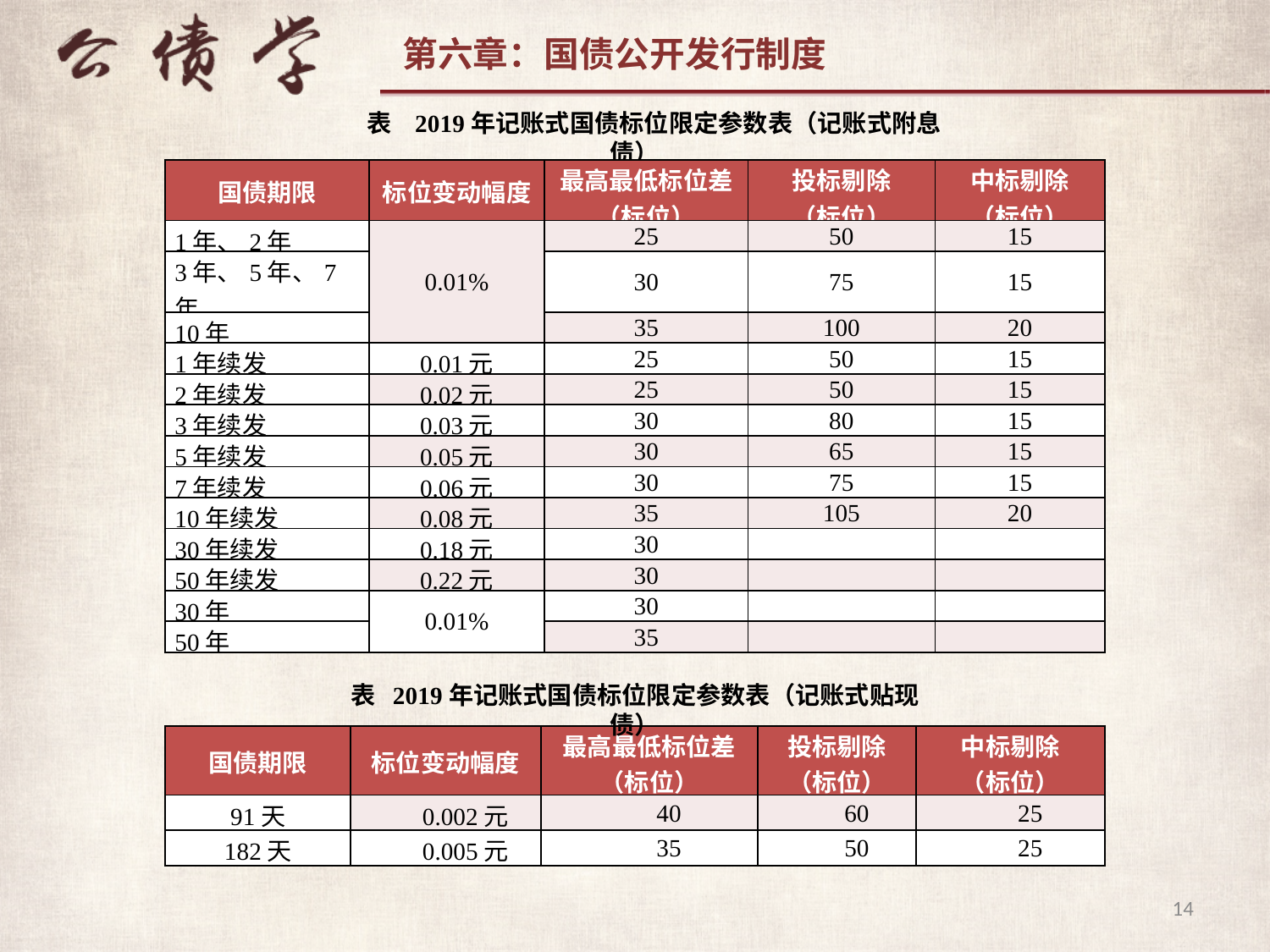

表   2019年记账式国债标位限定参数表（记账式附息债）
| 国债期限 | 标位变动幅度 | 最高最低标位差（标位） | 投标剔除 （标位） | 中标剔除 （标位） |
| --- | --- | --- | --- | --- |
| 1年、2年 | 0.01% | 25 | 50 | 15 |
| 3年、5年、7年 |  | 30 | 75 | 15 |
| 10年 |  | 35 | 100 | 20 |
| 1年续发 | 0.01元 | 25 | 50 | 15 |
| 2年续发 | 0.02元 | 25 | 50 | 15 |
| 3年续发 | 0.03元 | 30 | 80 | 15 |
| 5年续发 | 0.05元 | 30 | 65 | 15 |
| 7年续发 | 0.06元 | 30 | 75 | 15 |
| 10年续发 | 0.08元 | 35 | 105 | 20 |
| 30年续发 | 0.18元 | 30 |  |  |
| 50年续发 | 0.22元 | 30 |  |  |
| 30年 | 0.01% | 30 |  |  |
| 50年 |  | 35 |  |  |
表  2019年记账式国债标位限定参数表（记账式贴现债）
| 国债期限 | 标位变动幅度 | 最高最低标位差 （标位） | 投标剔除 （标位） | 中标剔除 （标位） |
| --- | --- | --- | --- | --- |
| 91天 | 0.002元 | 40 | 60 | 25 |
| 182天 | 0.005元 | 35 | 50 | 25 |
14